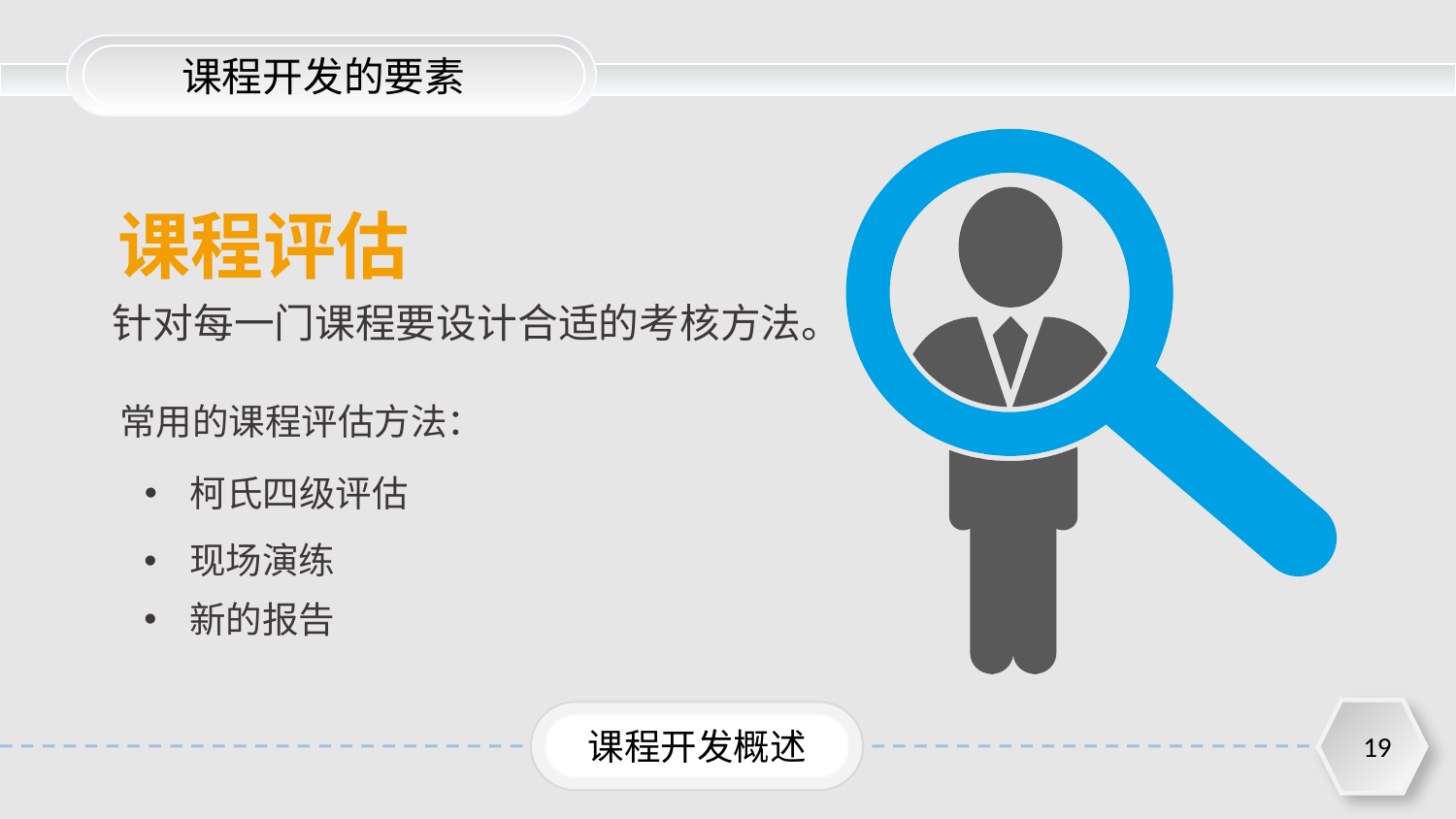

课程开发的要素

课程评估
针对每一门课程要设计合适的考核方法。
常用的课程评估方法：
柯氏四级评估
现场演练
新的报告
课程开发概述